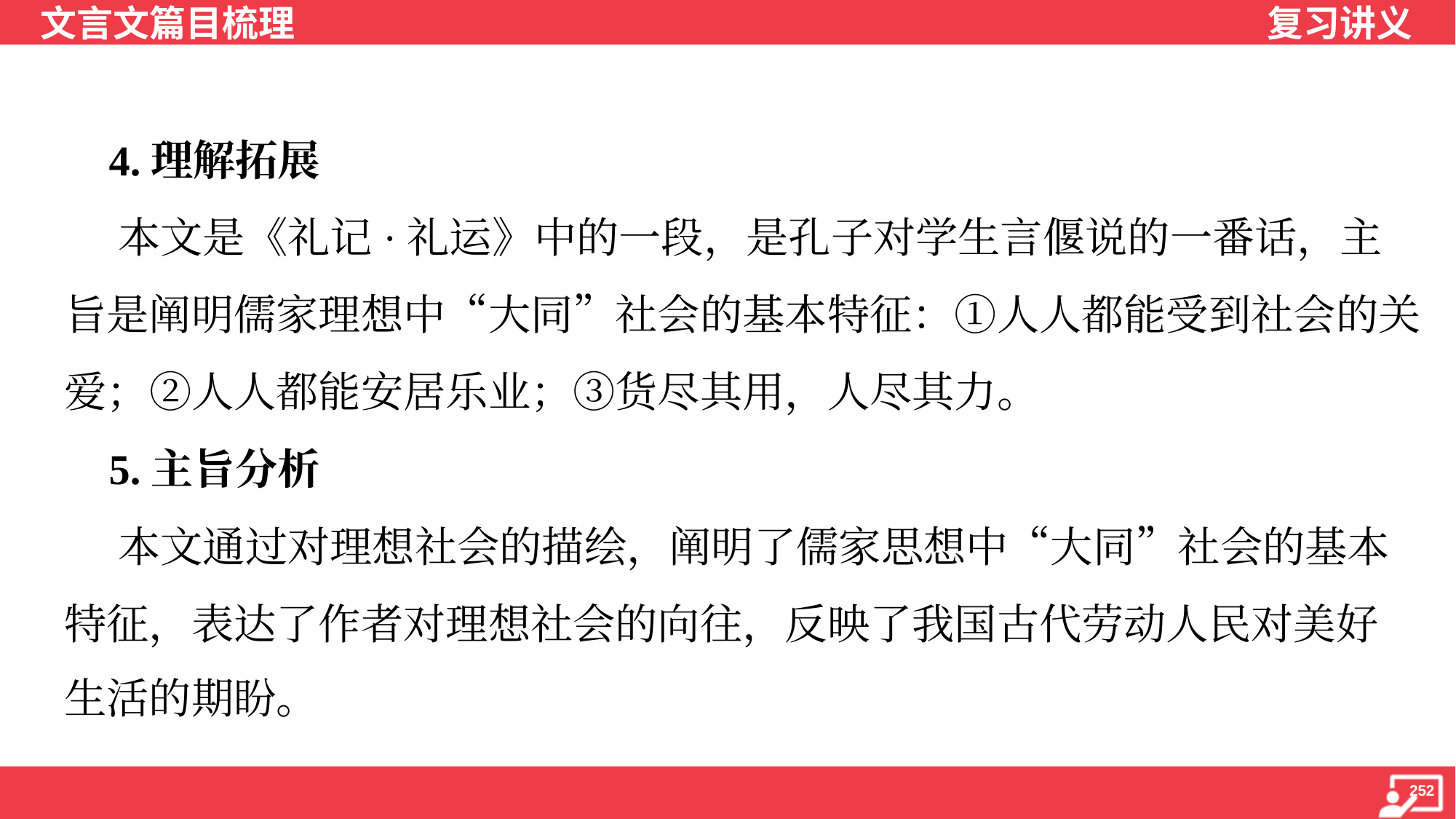

4.理解拓展
    本文是《礼记·礼运》中的一段，是孔子对学生言偃说的一番话，主
旨是阐明儒家理想中“大同”社会的基本特征：①人人都能受到社会的关
爱；②人人都能安居乐业；③货尽其用，人尽其力。
    5.主旨分析
    本文通过对理想社会的描绘，阐明了儒家思想中“大同”社会的基本
特征，表达了作者对理想社会的向往，反映了我国古代劳动人民对美好
生活的期盼。